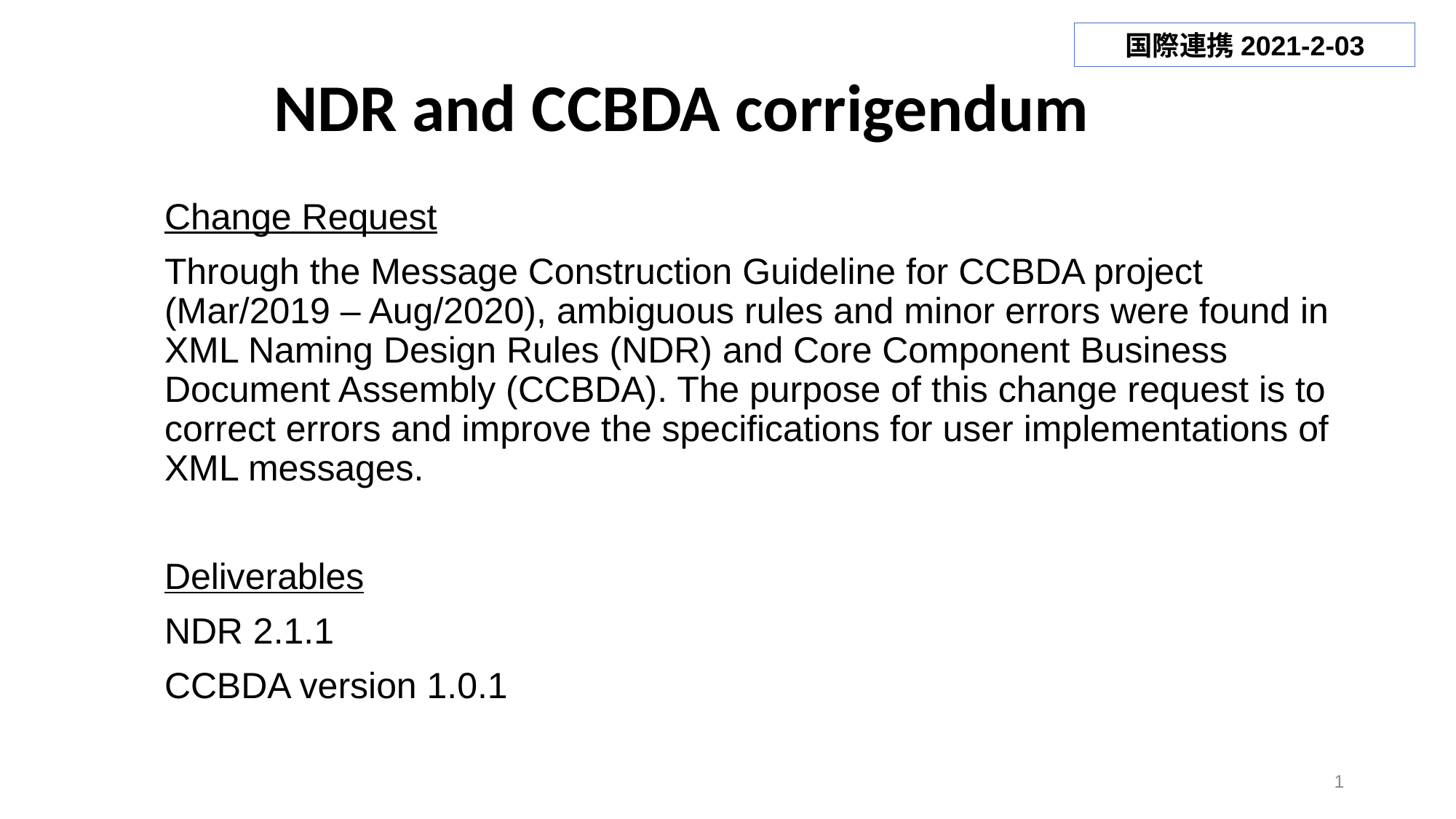

国際連携2021-2-03
# NDR and CCBDA corrigendum
Change Request
Through the Message Construction Guideline for CCBDA project (Mar/2019 – Aug/2020), ambiguous rules and minor errors were found in XML Naming Design Rules (NDR) and Core Component Business Document Assembly (CCBDA). The purpose of this change request is to correct errors and improve the specifications for user implementations of XML messages.

Deliverables
NDR 2.1.1
CCBDA version 1.0.1

1